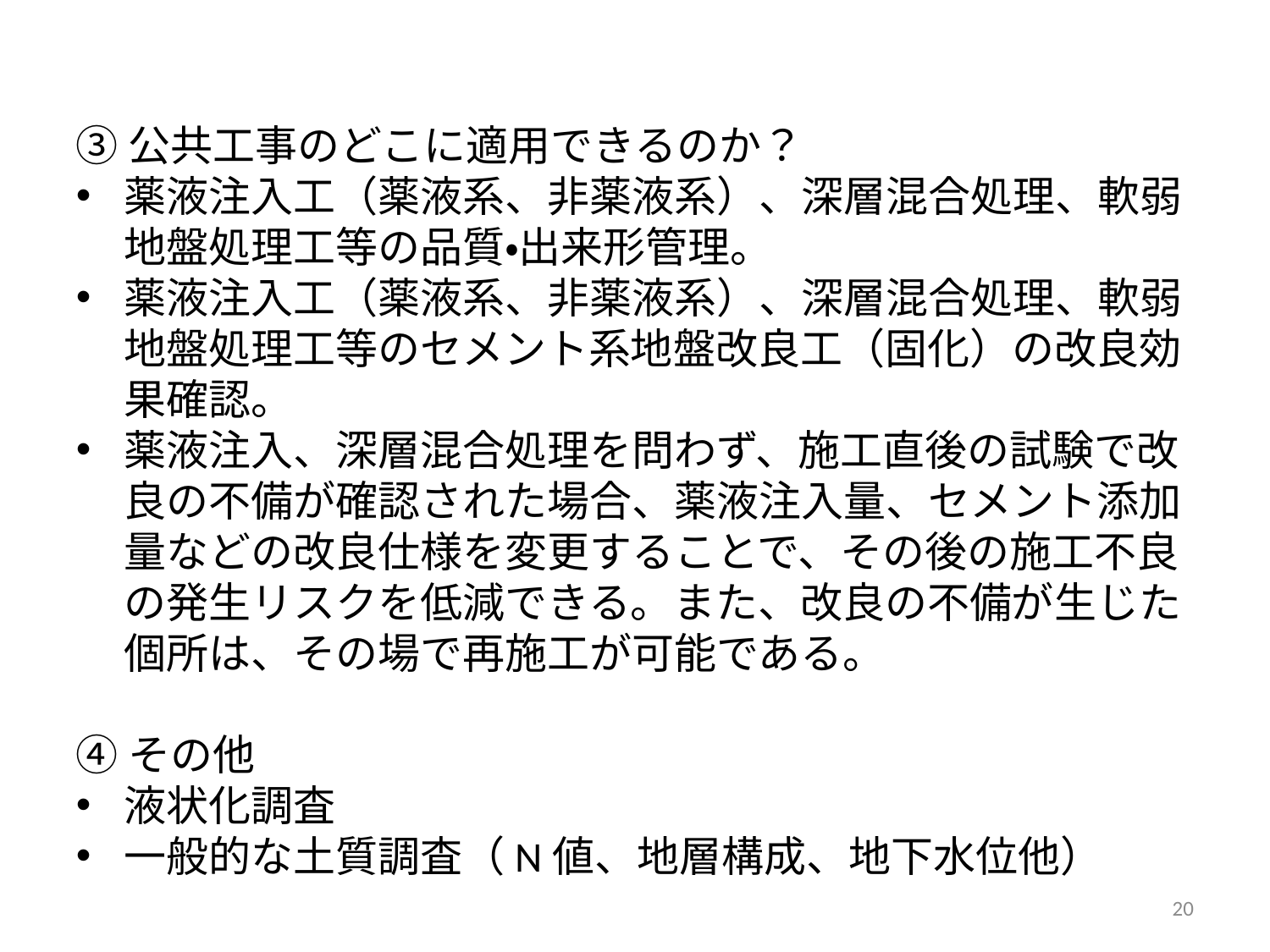

③公共工事のどこに適用できるのか？
薬液注入工（薬液系、非薬液系）、深層混合処理、軟弱地盤処理工等の品質・出来形管理。
薬液注入工（薬液系、非薬液系）、深層混合処理、軟弱地盤処理工等のセメント系地盤改良工（固化）の改良効果確認。
薬液注入、深層混合処理を問わず、施工直後の試験で改良の不備が確認された場合、薬液注入量、セメント添加量などの改良仕様を変更することで、その後の施工不良の発生リスクを低減できる。また、改良の不備が生じた個所は、その場で再施工が可能である。

④その他
液状化調査
一般的な土質調査（N値、地層構成、地下水位他）
20